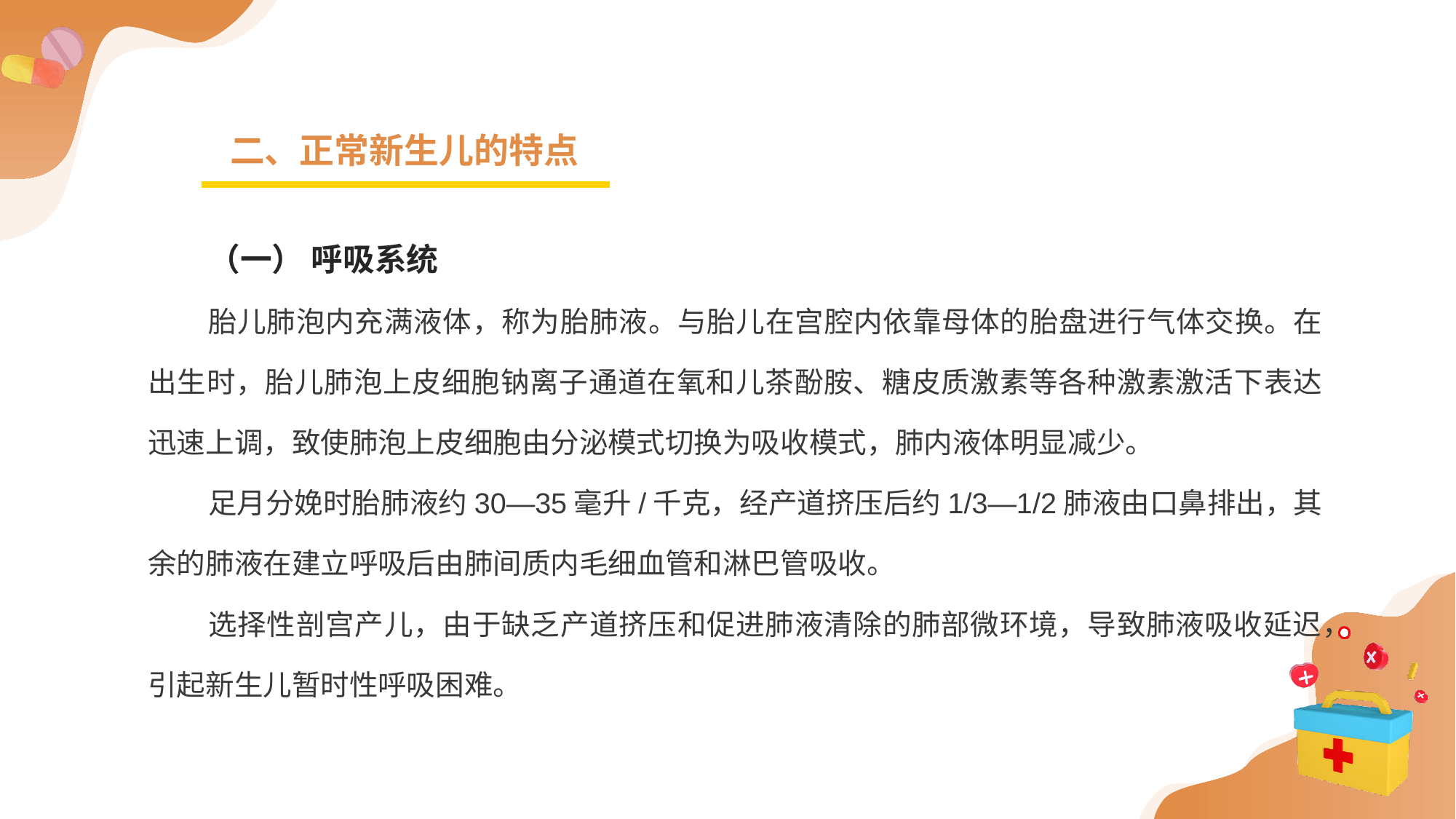

二、正常新生儿的特点
（一） 呼吸系统
胎儿肺泡内充满液体，称为胎肺液。与胎儿在宫腔内依靠母体的胎盘进行气体交换。在出生时，胎儿肺泡上皮细胞钠离子通道在氧和儿茶酚胺、糖皮质激素等各种激素激活下表达迅速上调，致使肺泡上皮细胞由分泌模式切换为吸收模式，肺内液体明显减少。
足月分娩时胎肺液约30—35毫升/千克，经产道挤压后约1/3—1/2肺液由口鼻排出，其余的肺液在建立呼吸后由肺间质内毛细血管和淋巴管吸收。
选择性剖宫产儿，由于缺乏产道挤压和促进肺液清除的肺部微环境，导致肺液吸收延迟，引起新生儿暂时性呼吸困难。